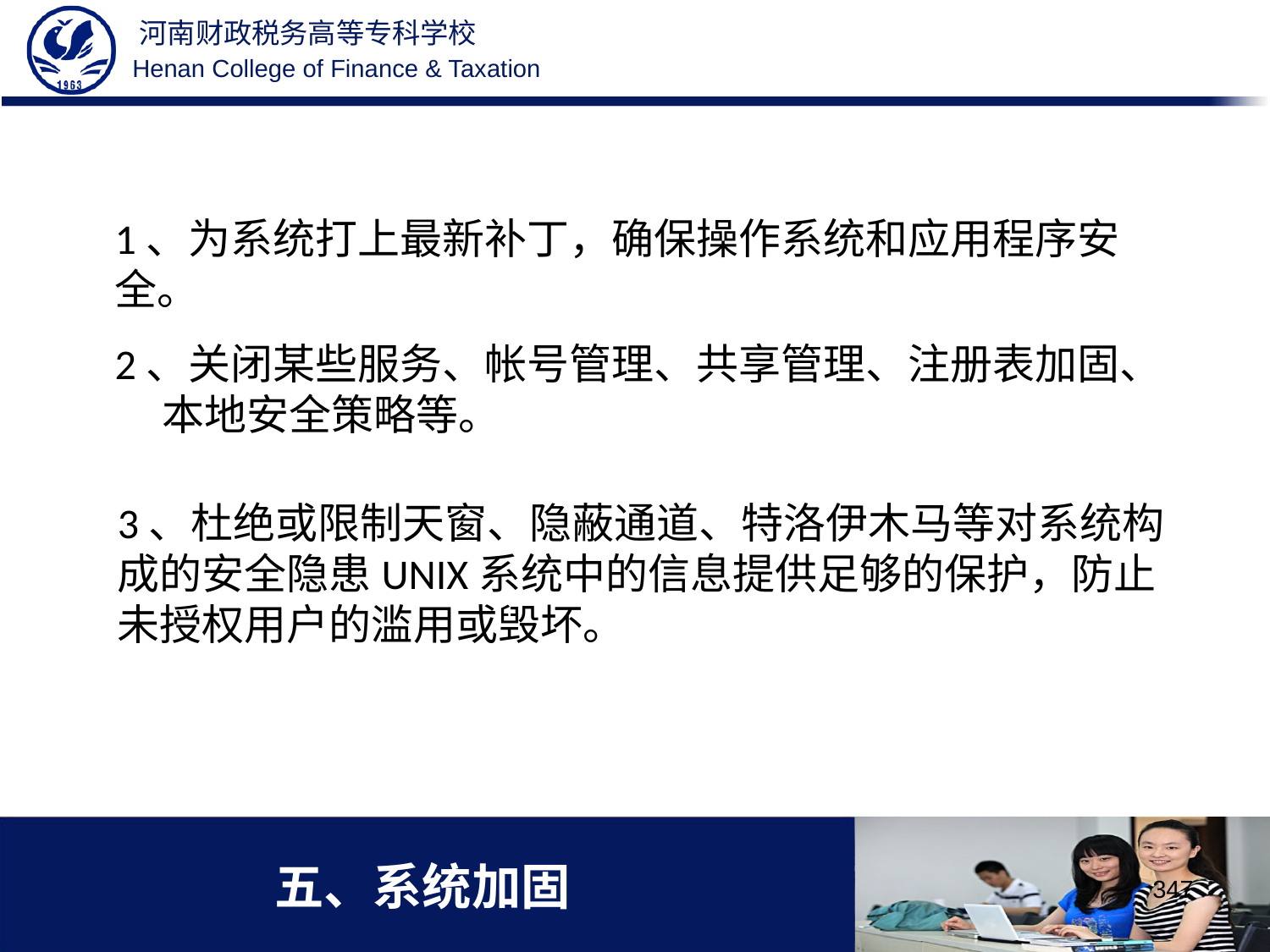

1、为系统打上最新补丁，确保操作系统和应用程序安全。
2、关闭某些服务、帐号管理、共享管理、注册表加固、       本地安全策略等。
3、杜绝或限制天窗、隐蔽通道、特洛伊木马等对系统构成的安全隐患UNIX系统中的信息提供足够的保护，防止未授权用户的滥用或毁坏。
# 五、系统加固
347